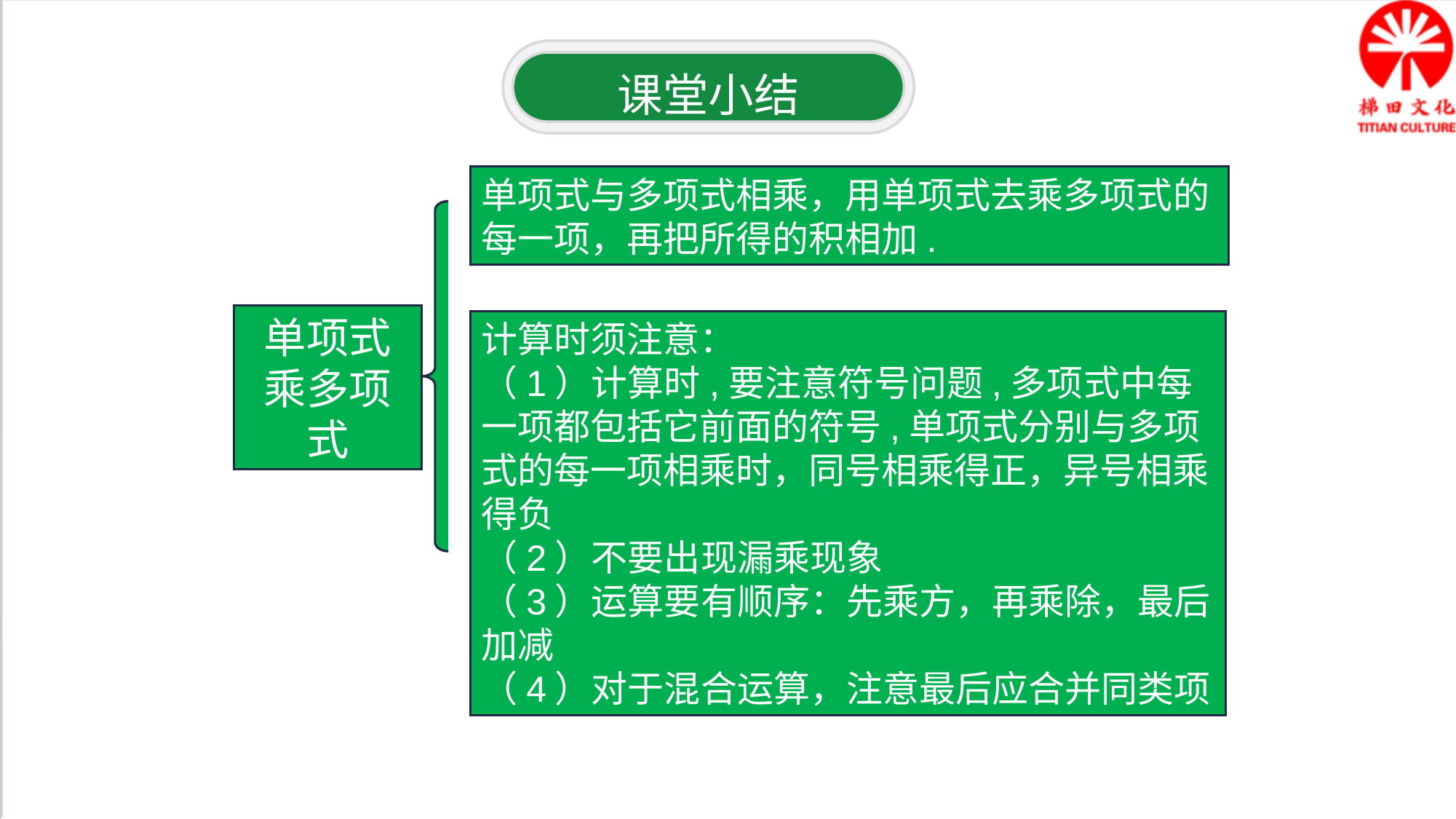

课堂小结
单项式与多项式相乘，用单项式去乘多项式的每一项，再把所得的积相加.

单项式乘多项式
计算时须注意：
（1）计算时,要注意符号问题,多项式中每一项都包括它前面的符号,单项式分别与多项式的每一项相乘时，同号相乘得正，异号相乘得负
（2）不要出现漏乘现象
（3）运算要有顺序：先乘方，再乘除，最后加减
（4）对于混合运算，注意最后应合并同类项